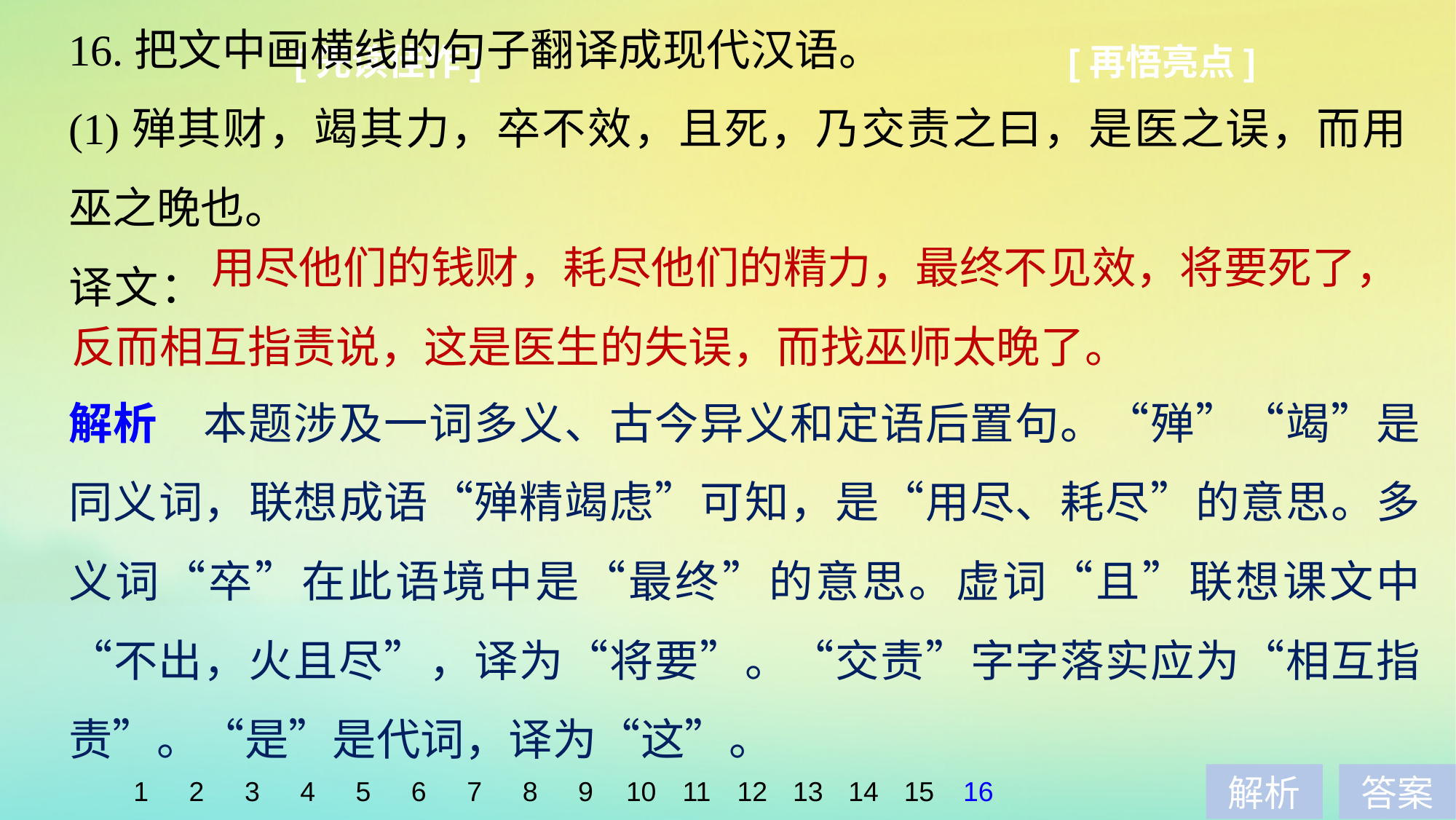

16.把文中画横线的句子翻译成现代汉语。
(1)殚其财，竭其力，卒不效，且死，乃交责之曰，是医之误，而用巫之晚也。
译文：
[先读佳作]
[再悟亮点]
	  用尽他们的钱财，耗尽他们的精力，最终不见效，将要死了，反而相互指责说，这是医生的失误，而找巫师太晚了。
解析　本题涉及一词多义、古今异义和定语后置句。“殚”“竭”是同义词，联想成语“殚精竭虑”可知，是“用尽、耗尽”的意思。多义词“卒”在此语境中是“最终”的意思。虚词“且”联想课文中“不出，火且尽”，译为“将要”。“交责”字字落实应为“相互指责”。“是”是代词，译为“这”。
1
2
3
4
5
6
7
8
9
10
11
12
13
14
15
16
解析
答案